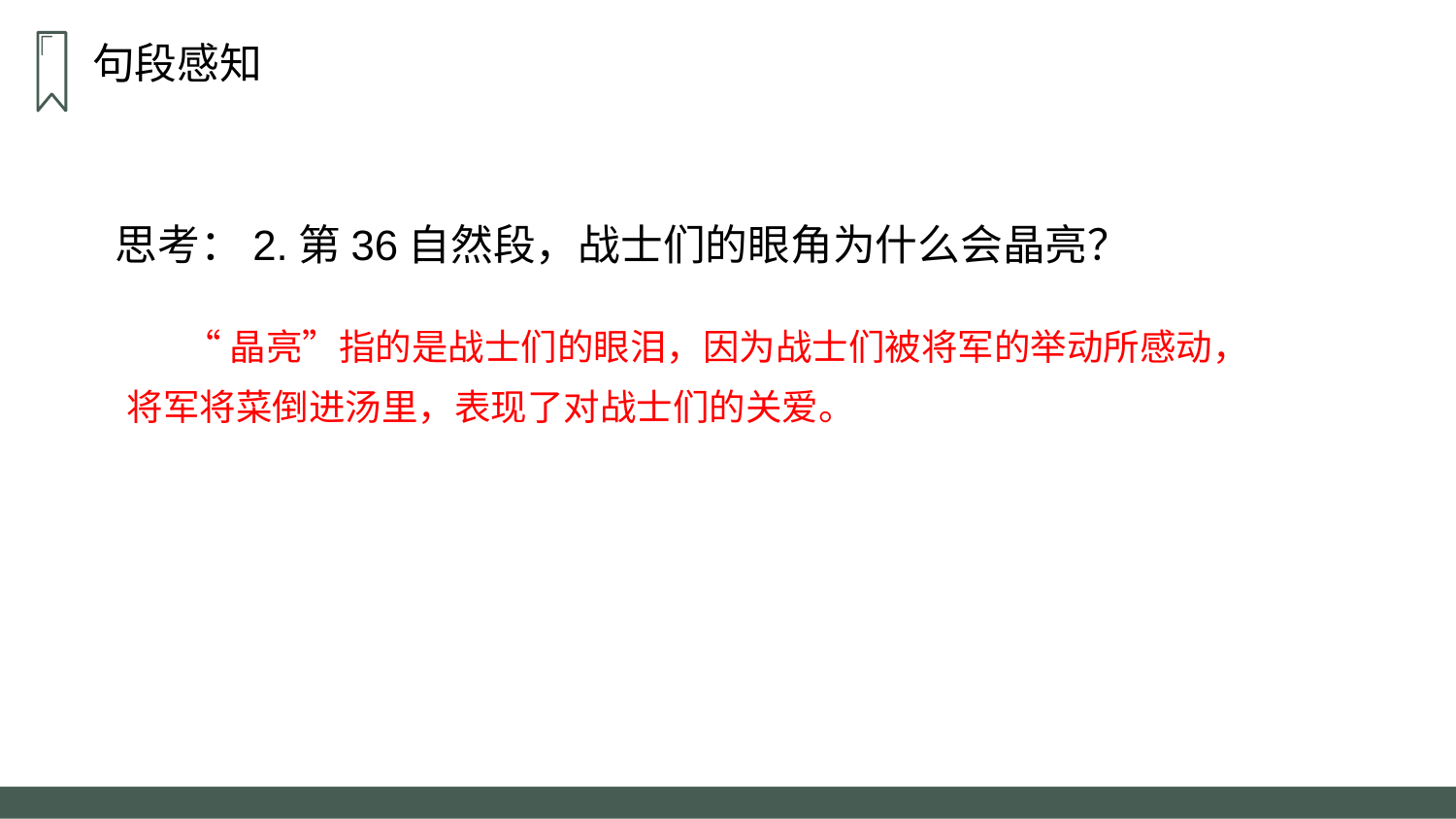

句段感知
思考：2.第36自然段，战士们的眼角为什么会晶亮？
       “晶亮”指的是战士们的眼泪，因为战士们被将军的举动所感动，将军将菜倒进汤里，表现了对战士们的关爱。